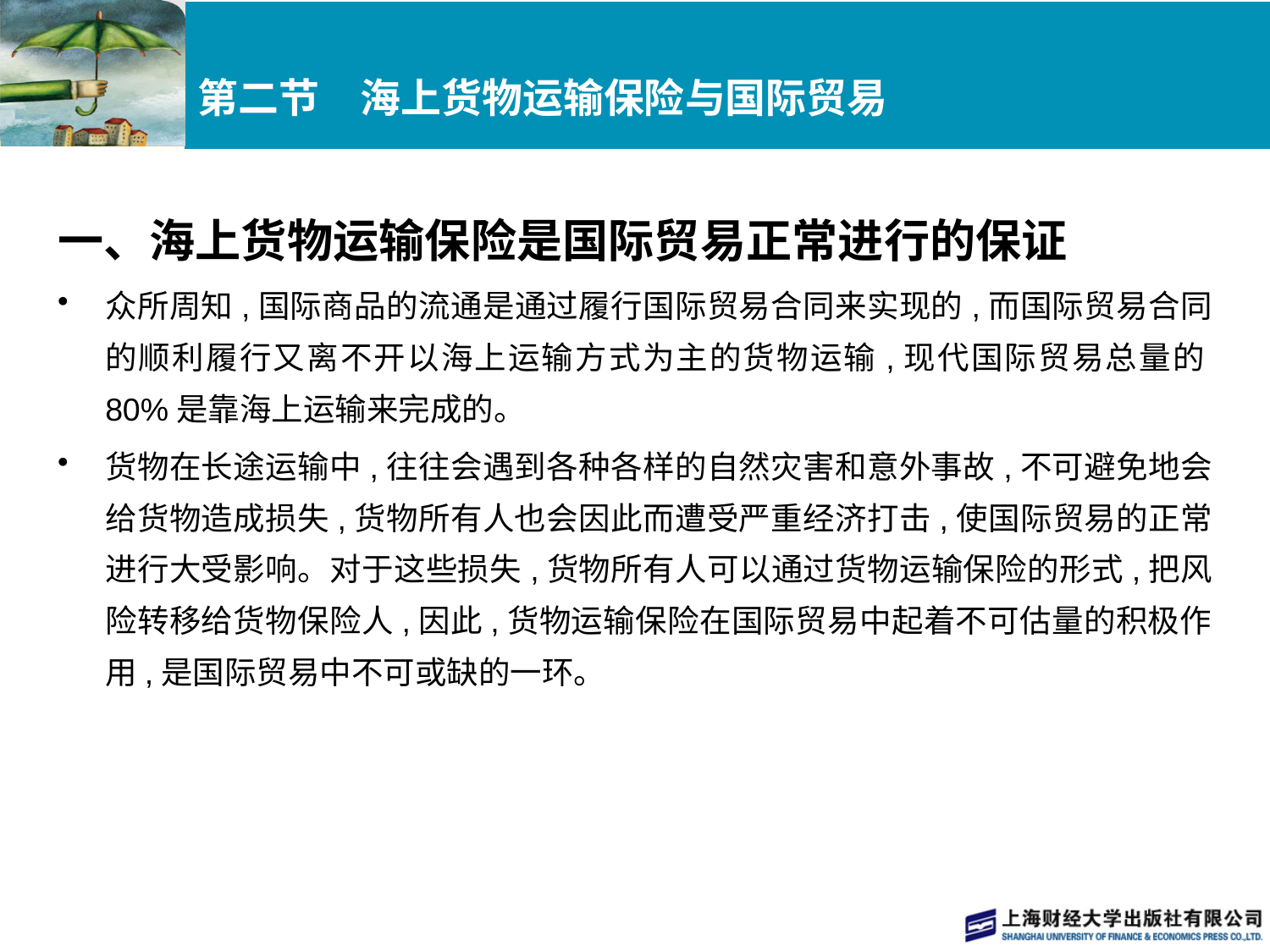

# 第二节　海上货物运输保险与国际贸易
一、海上货物运输保险是国际贸易正常进行的保证
众所周知,国际商品的流通是通过履行国际贸易合同来实现的,而国际贸易合同的顺利履行又离不开以海上运输方式为主的货物运输,现代国际贸易总量的80%是靠海上运输来完成的。
货物在长途运输中,往往会遇到各种各样的自然灾害和意外事故,不可避免地会给货物造成损失,货物所有人也会因此而遭受严重经济打击,使国际贸易的正常进行大受影响。对于这些损失,货物所有人可以通过货物运输保险的形式,把风险转移给货物保险人,因此,货物运输保险在国际贸易中起着不可估量的积极作用,是国际贸易中不可或缺的一环。